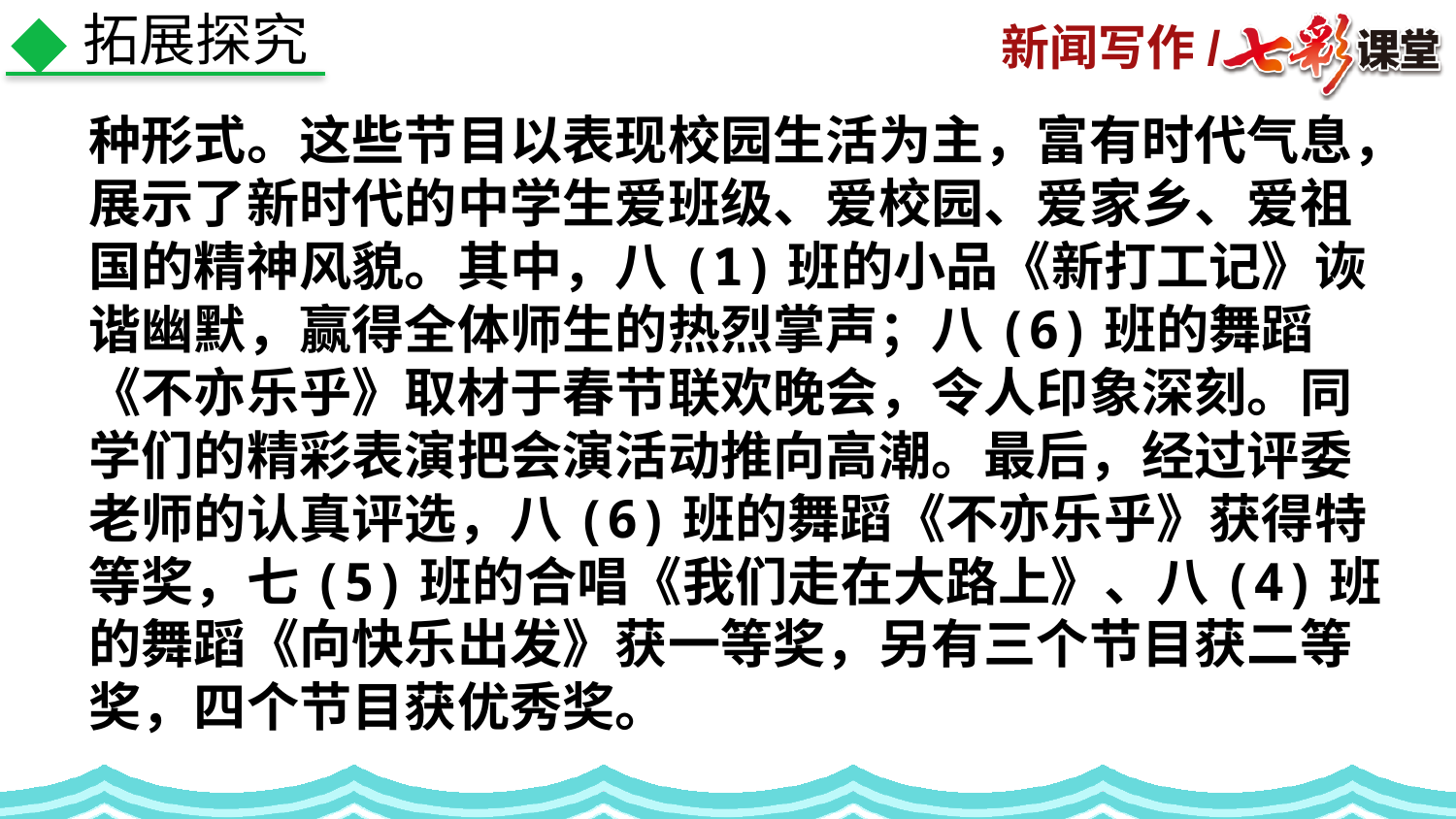

拓展探究

种形式。这些节目以表现校园生活为主，富有时代气息，展示了新时代的中学生爱班级、爱校园、爱家乡、爱祖国的精神风貌。其中，八(1)班的小品《新打工记》诙谐幽默，赢得全体师生的热烈掌声；八(6)班的舞蹈《不亦乐乎》取材于春节联欢晚会，令人印象深刻。同学们的精彩表演把会演活动推向高潮。最后，经过评委老师的认真评选，八(6)班的舞蹈《不亦乐乎》获得特等奖，七(5)班的合唱《我们走在大路上》、八(4)班的舞蹈《向快乐出发》获一等奖，另有三个节目获二等奖，四个节目获优秀奖。